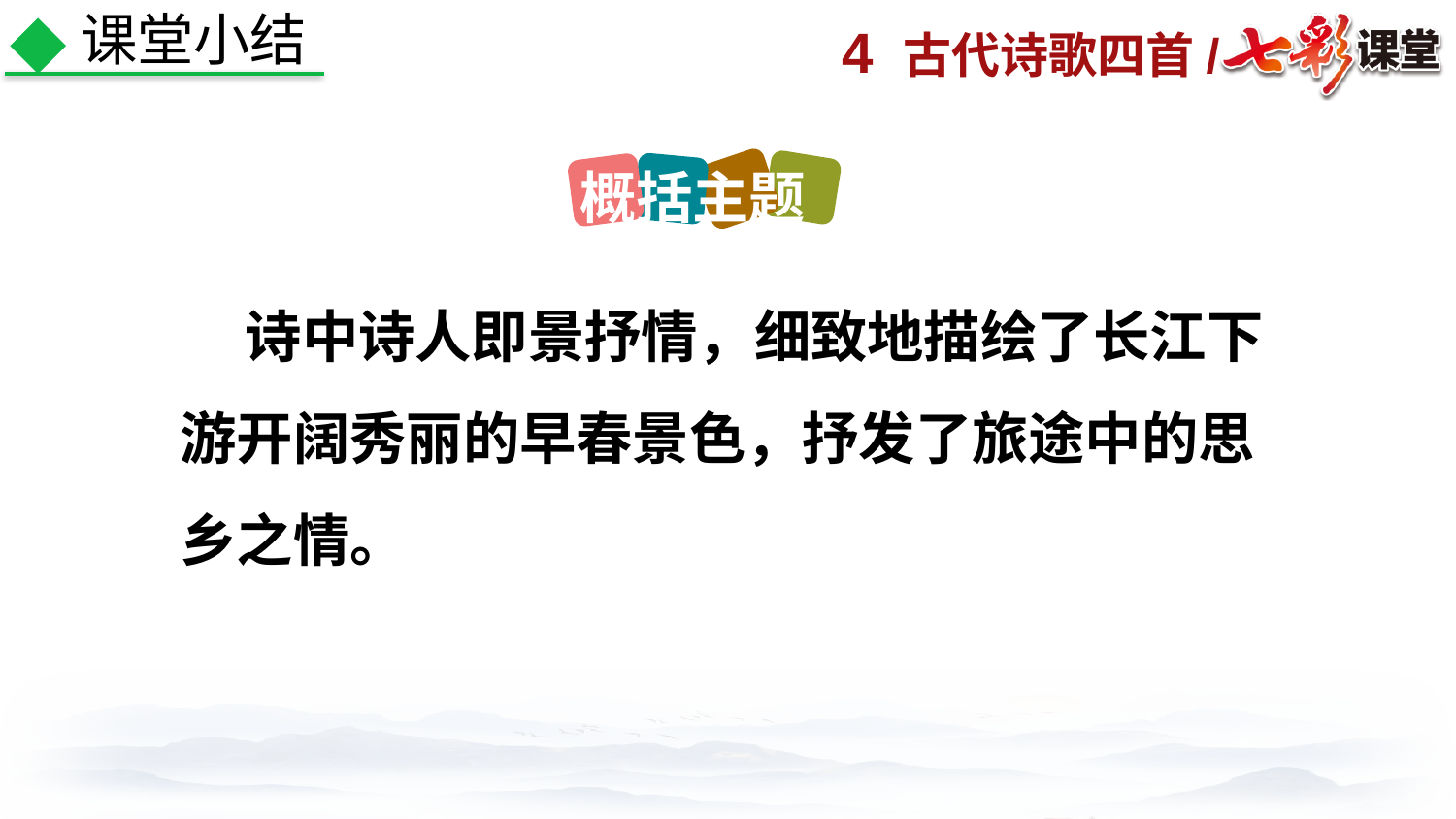

课堂小结

概括主题

    诗中诗人即景抒情，细致地描绘了长江下游开阔秀丽的早春景色，抒发了旅途中的思乡之情。